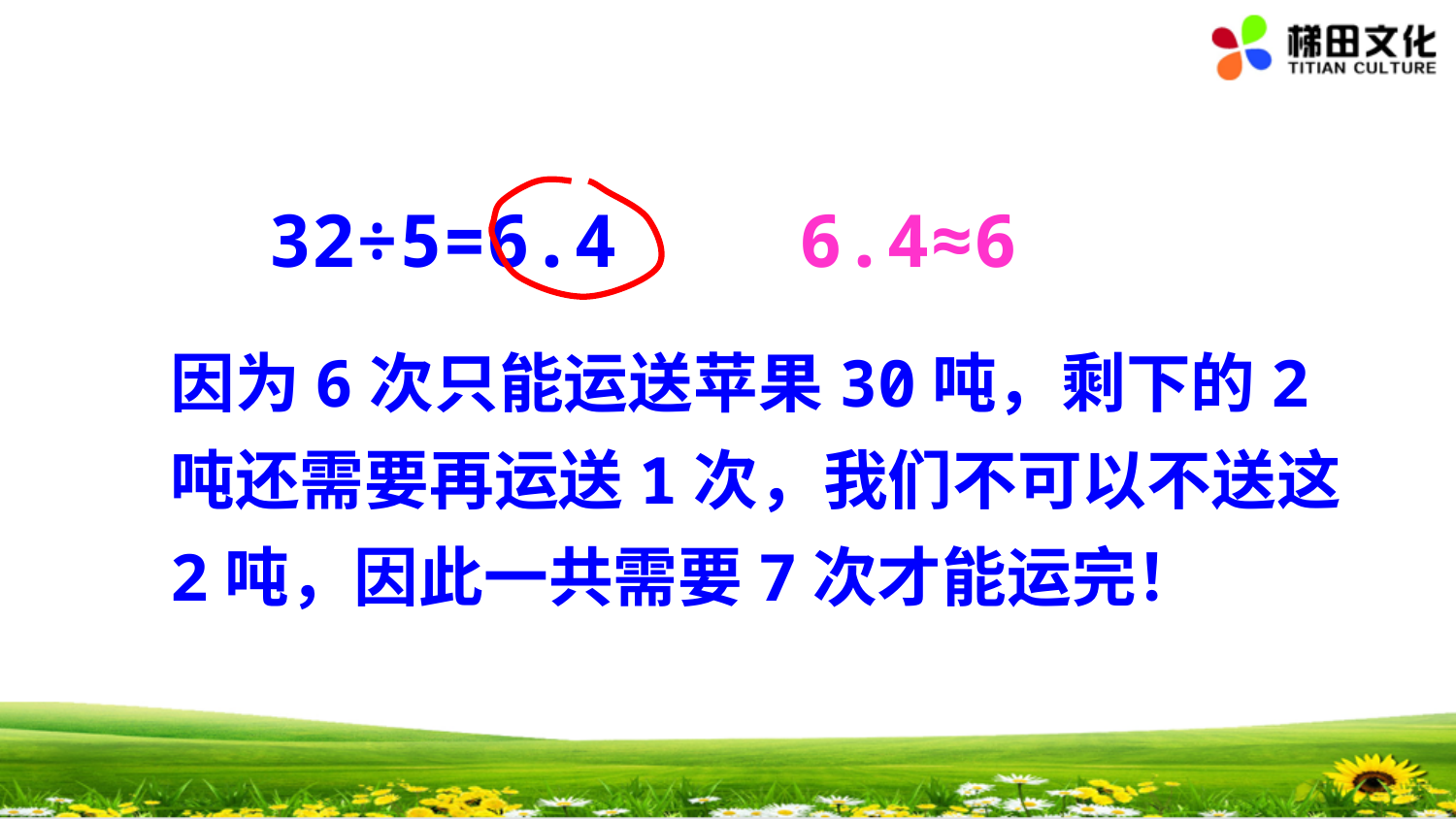

6.4≈6
32÷5=6.4
因为6次只能运送苹果30吨，剩下的2吨还需要再运送1次，我们不可以不送这2吨，因此一共需要7次才能运完！